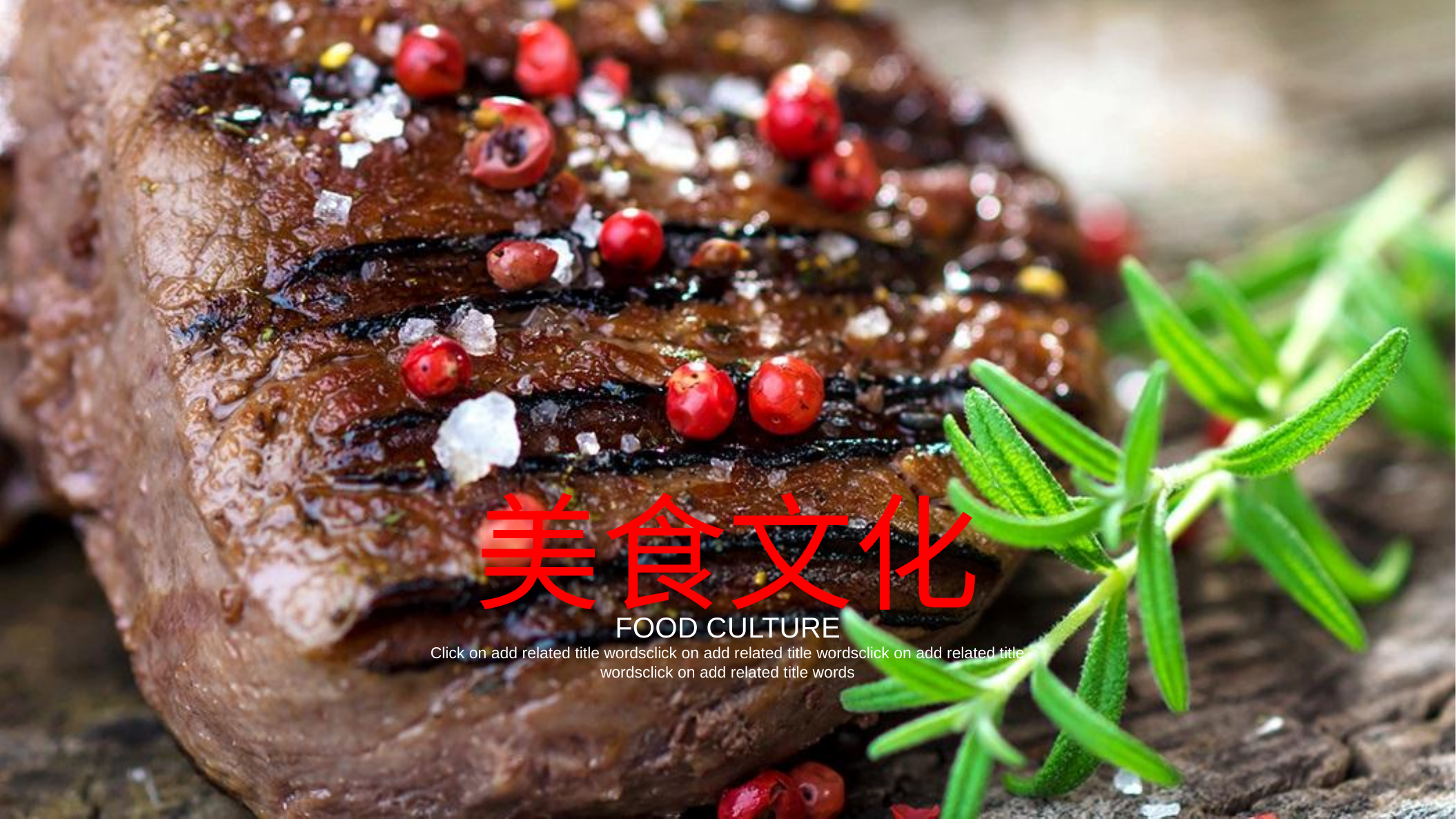

美食文化
FOOD CULTURE
Click on add related title wordsclick on add related title wordsclick on add related title wordsclick on add related title words